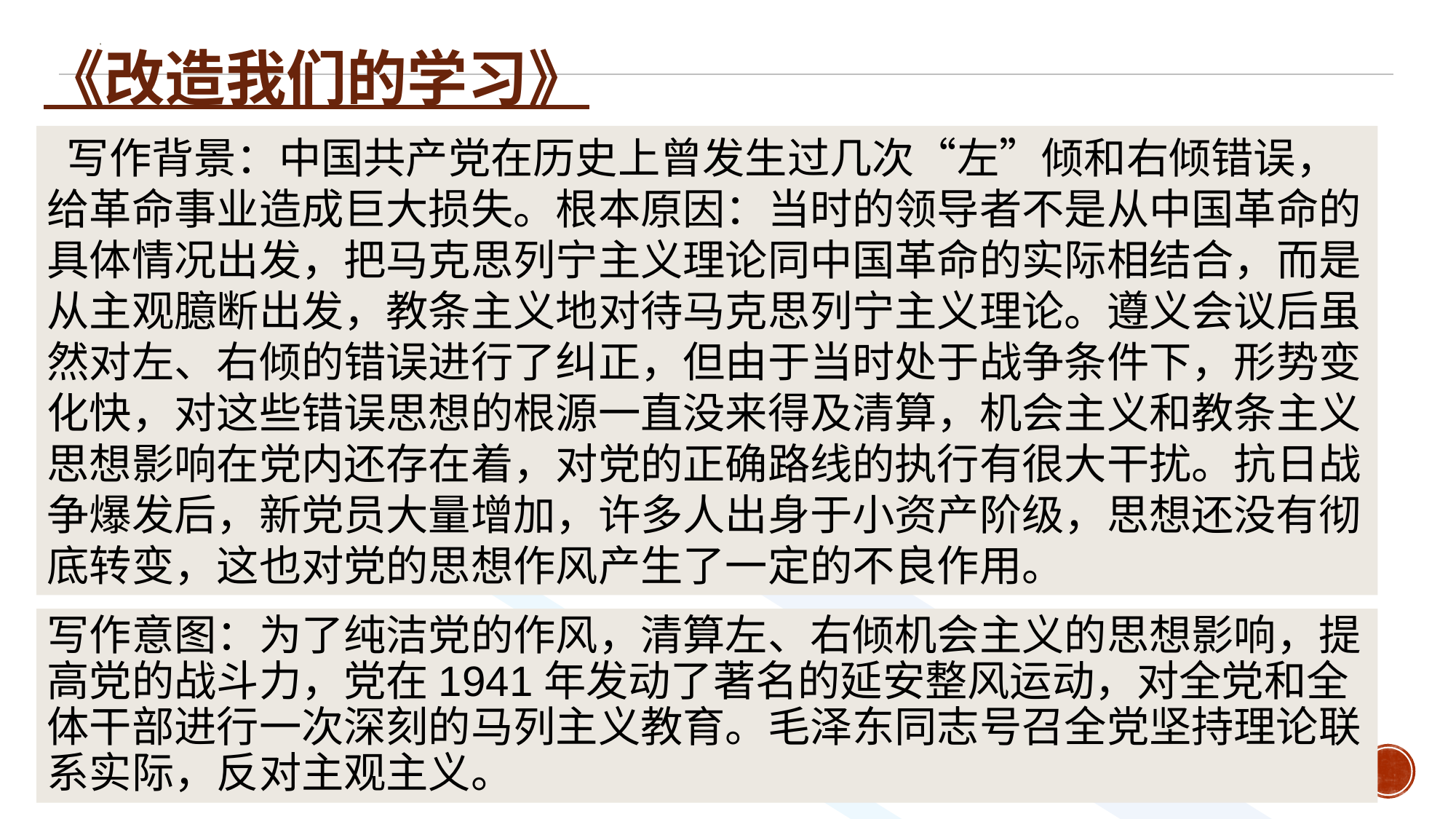

《改造我们的学习》
 写作背景：中国共产党在历史上曾发生过几次“左”倾和右倾错误，给革命事业造成巨大损失。根本原因：当时的领导者不是从中国革命的具体情况出发，把马克思列宁主义理论同中国革命的实际相结合，而是从主观臆断出发，教条主义地对待马克思列宁主义理论。遵义会议后虽然对左、右倾的错误进行了纠正，但由于当时处于战争条件下，形势变化快，对这些错误思想的根源一直没来得及清算，机会主义和教条主义思想影响在党内还存在着，对党的正确路线的执行有很大干扰。抗日战争爆发后，新党员大量增加，许多人出身于小资产阶级，思想还没有彻底转变，这也对党的思想作风产生了一定的不良作用。

写作意图：为了纯洁党的作风，清算左、右倾机会主义的思想影响，提高党的战斗力，党在1941年发动了著名的延安整风运动，对全党和全体干部进行一次深刻的马列主义教育。毛泽东同志号召全党坚持理论联系实际，反对主观主义。